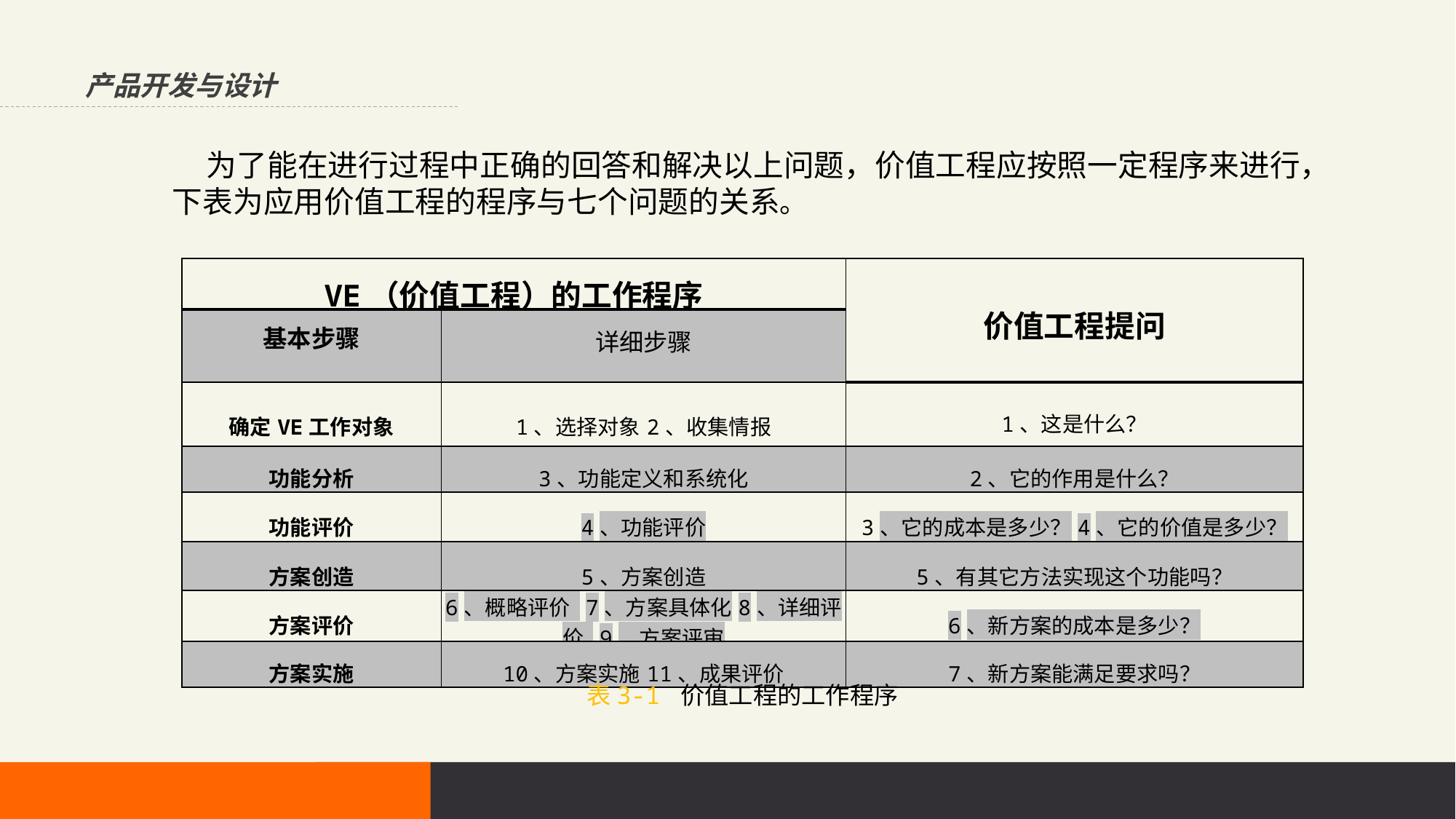

产品开发与设计
为了能在进行过程中正确的回答和解决以上问题，价值工程应按照一定程序来进行，下表为应用价值工程的程序与七个问题的关系。

| VE（价值工程）的工作程序 |  | 价值工程提问 |
| --- | --- | --- |
| 基本步骤 | 详细步骤 |  |
| 确定VE工作对象 | 1、选择对象2、收集情报 | 1、这是什么？ |
| 功能分析 | 3、功能定义和系统化 | 2、它的作用是什么？ |
| 功能评价 | 4、功能评价 | 3、它的成本是多少？4、它的价值是多少？ |
| 方案创造 | 5、方案创造 | 5、有其它方法实现这个功能吗？ |
| 方案评价 | 6、概略评价 7、方案具体化8、详细评价 9、方案评审 | 6、新方案的成本是多少？ |
| 方案实施 | 10、方案实施11、成果评价 | 7、新方案能满足要求吗？ |

表3-1 价值工程的工作程序